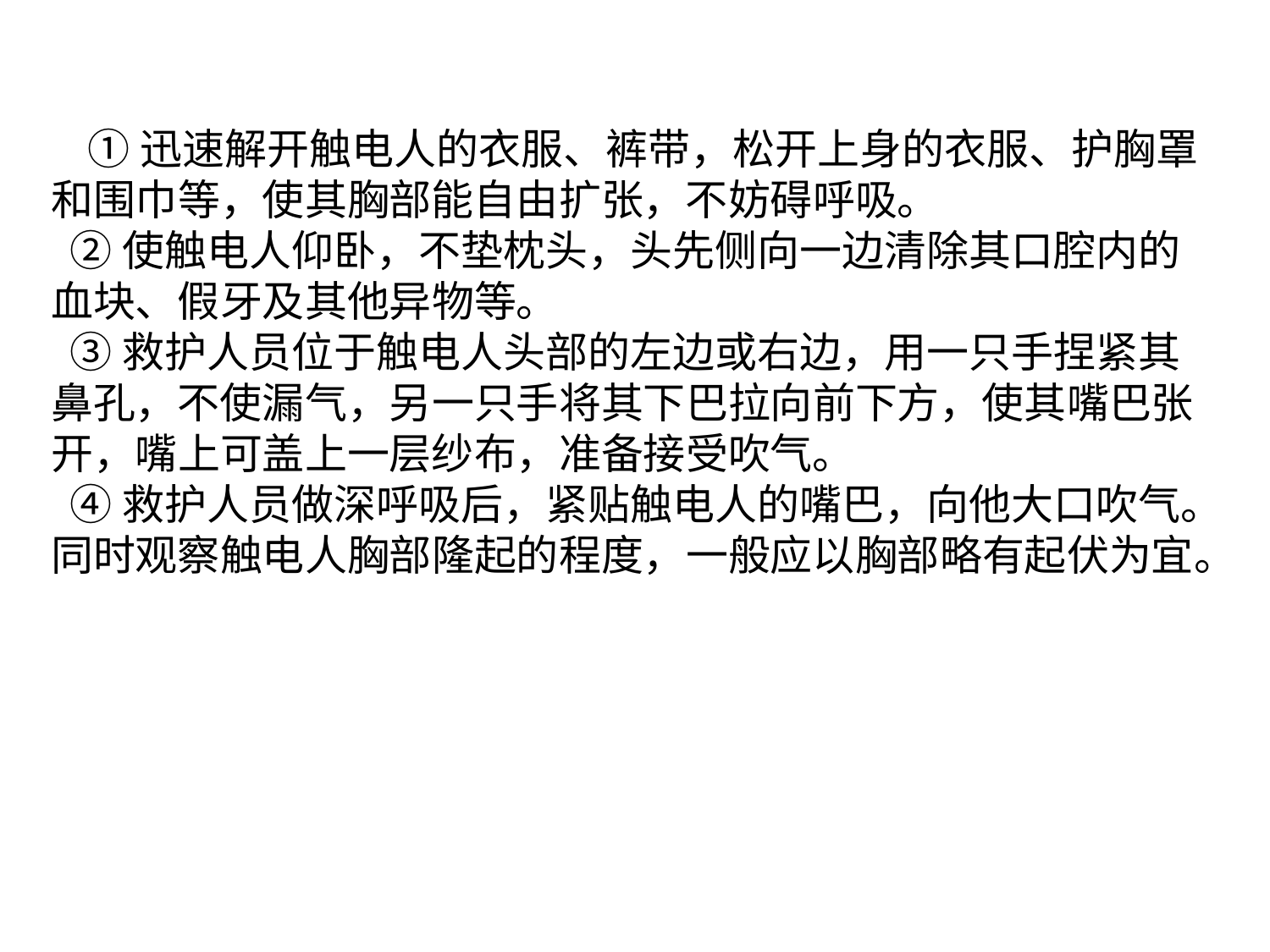

①迅速解开触电人的衣服、裤带，松开上身的衣服、护胸罩和围巾等，使其胸部能自由扩张，不妨碍呼吸。
  ②使触电人仰卧，不垫枕头，头先侧向一边清除其口腔内的血块、假牙及其他异物等。
  ③救护人员位于触电人头部的左边或右边，用一只手捏紧其鼻孔，不使漏气，另一只手将其下巴拉向前下方，使其嘴巴张开，嘴上可盖上一层纱布，准备接受吹气。
  ④救护人员做深呼吸后，紧贴触电人的嘴巴，向他大口吹气。同时观察触电人胸部隆起的程度，一般应以胸部略有起伏为宜。